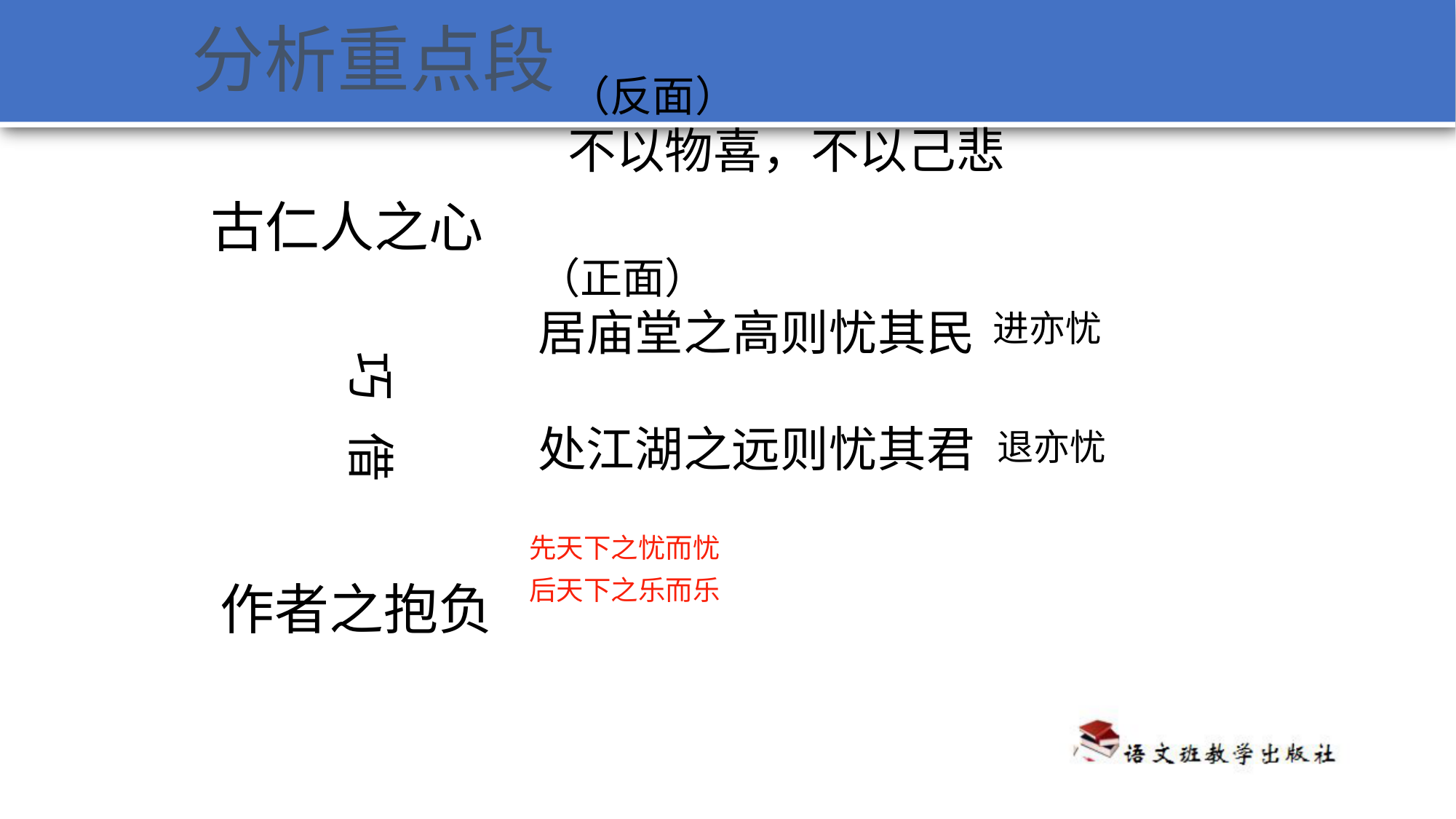

分析重点段
（反面）
不以物喜，不以己悲

古仁人之心

（正面）
居庙堂之高则忧其民

处江湖之远则忧其君
进亦忧
巧   借
退亦忧
先天下之忧而忧
后天下之乐而乐
作者之抱负